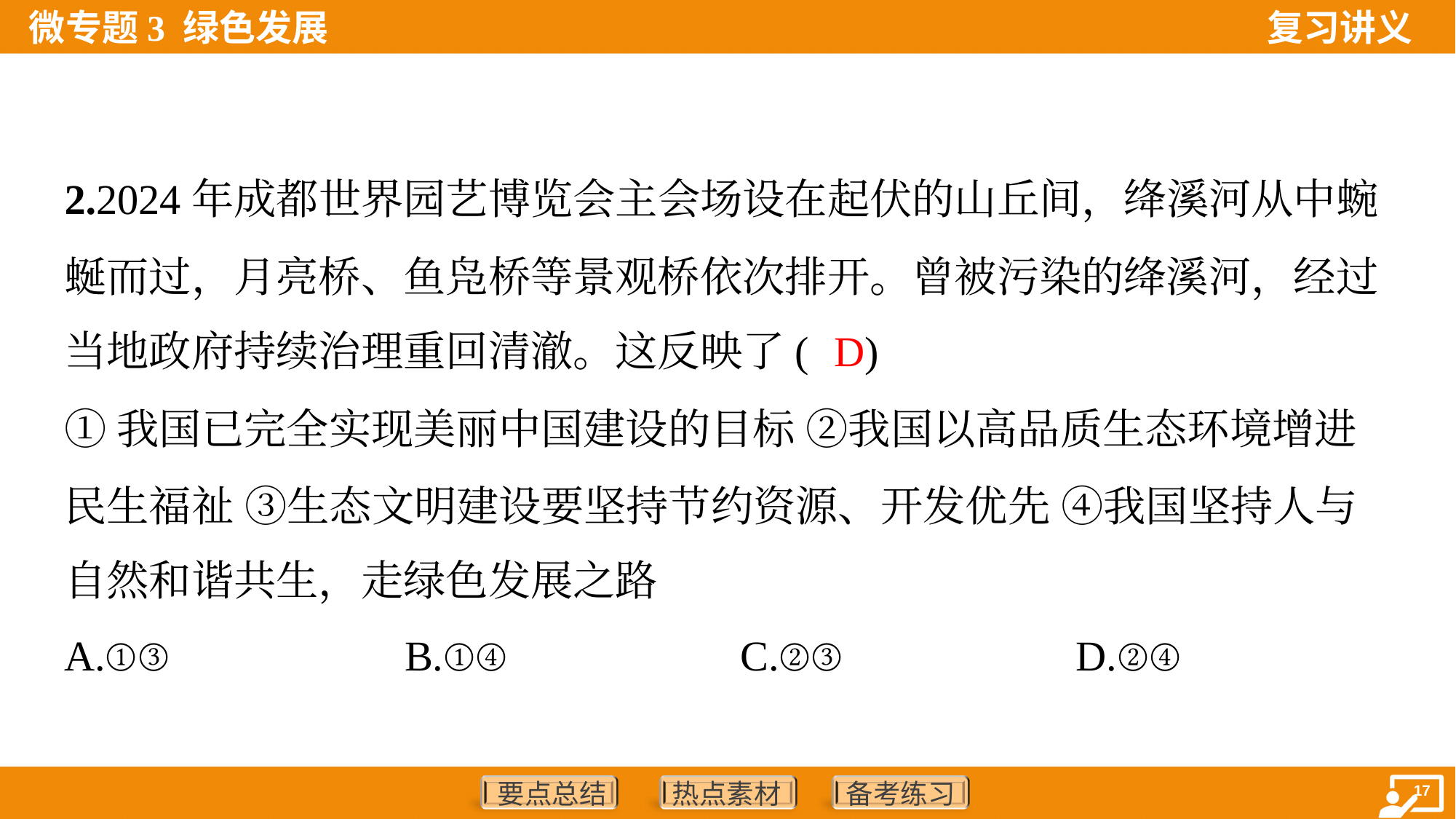

2.2024年成都世界园艺博览会主会场设在起伏的山丘间，绛溪河从中蜿
蜒而过，月亮桥、鱼凫桥等景观桥依次排开。曾被污染的绛溪河，经过
当地政府持续治理重回清澈。这反映了(     )
D
①我国已完全实现美丽中国建设的目标 ②我国以高品质生态环境增进
民生福祉 ③生态文明建设要坚持节约资源、开发优先 ④我国坚持人与
自然和谐共生，走绿色发展之路
A.①③	B.①④	C.②③	D.②④